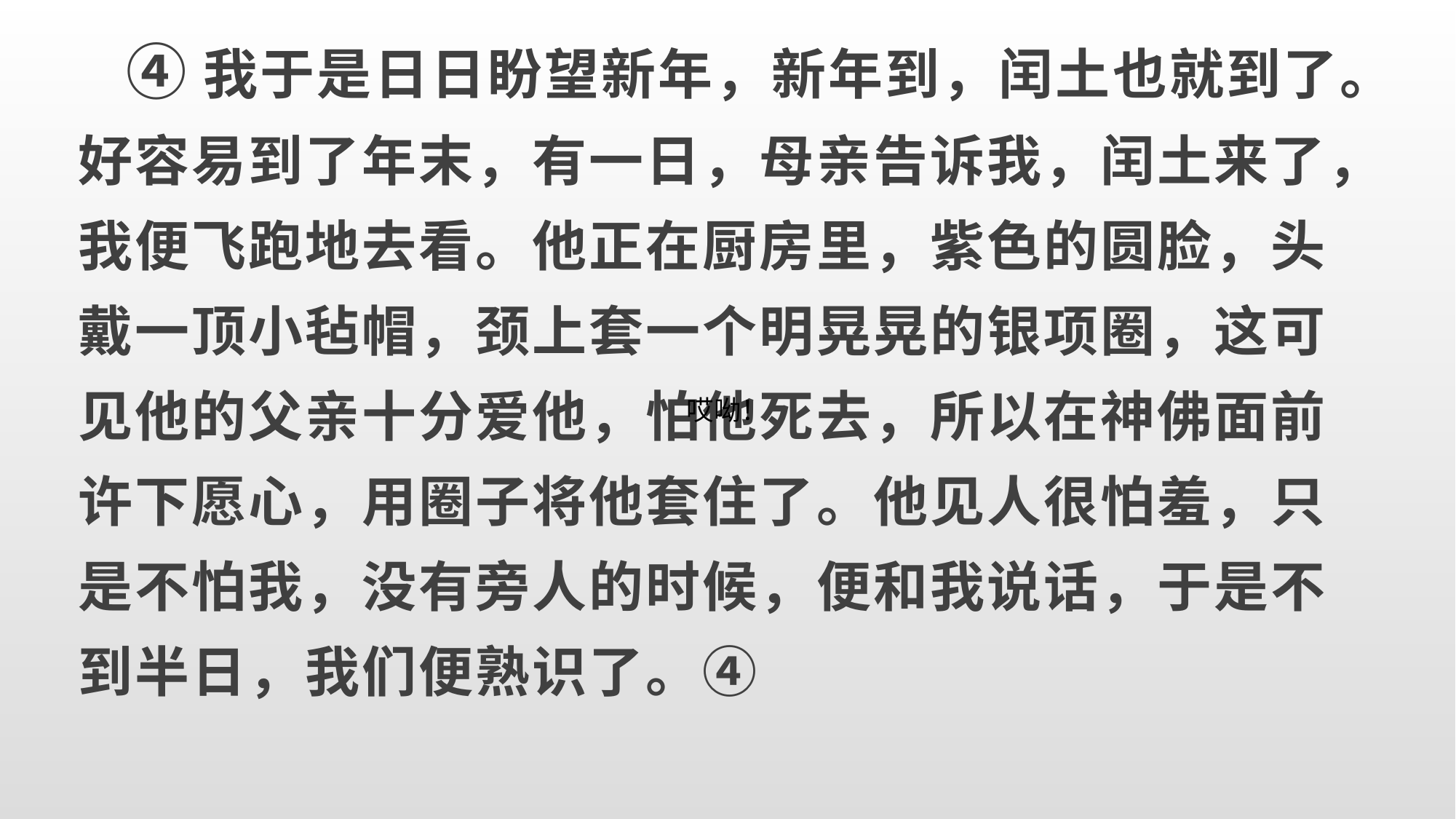

④我于是日日盼望新年，新年到，闰土也就到了。好容易到了年末，有一日，母亲告诉我，闰土来了，我便飞跑地去看。他正在厨房里，紫色的圆脸，头戴一顶小毡帽，颈上套一个明晃晃的银项圈，这可见他的父亲十分爱他，怕他死去，所以在神佛面前许下愿心，用圈子将他套住了。他见人很怕羞，只是不怕我，没有旁人的时候，便和我说话，于是不到半日，我们便熟识了。④
哎呦！